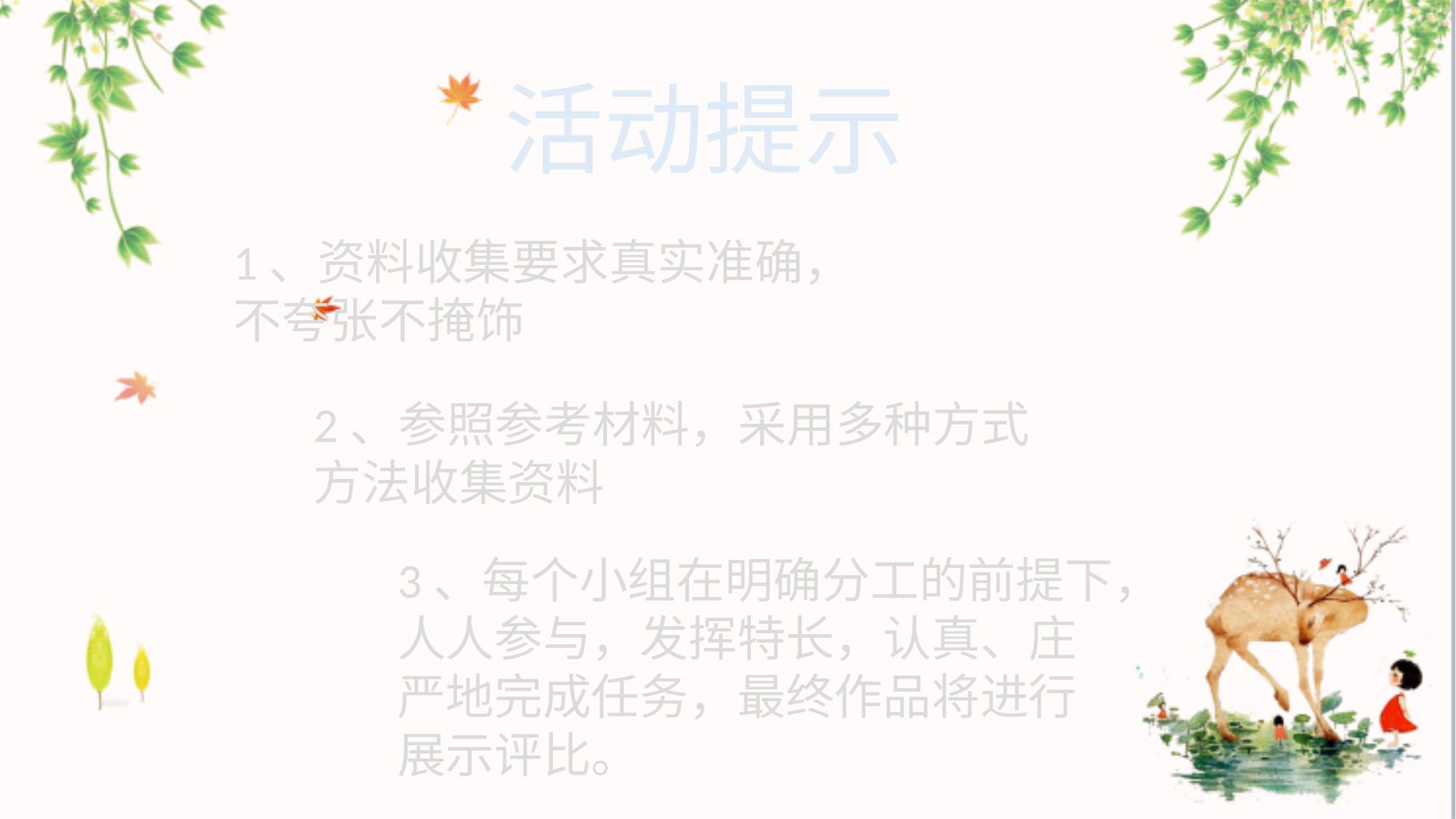

活动提示
1、资料收集要求真实准确，不夸张不掩饰
2、参照参考材料，采用多种方式方法收集资料
3、每个小组在明确分工的前提下，人人参与，发挥特长，认真、庄严地完成任务，最终作品将进行展示评比。